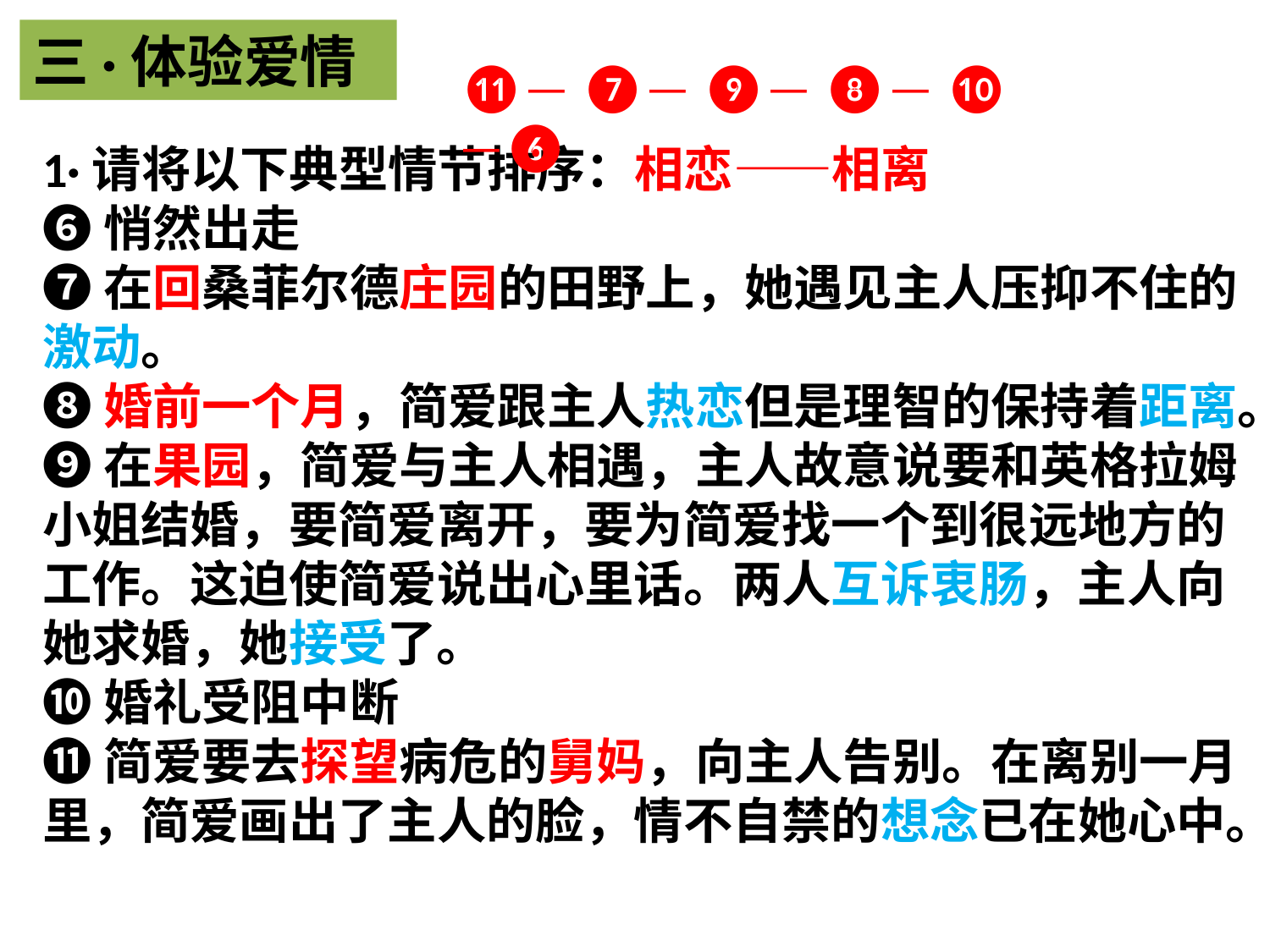

三·体验爱情
⓫— ❼— ❾— ❽— ❿ —❻
1·请将以下典型情节排序：相恋——相离
❻悄然出走
❼在回桑菲尔德庄园的田野上，她遇见主人压抑不住的激动。
❽婚前一个月，简爱跟主人热恋但是理智的保持着距离。
❾在果园，简爱与主人相遇，主人故意说要和英格拉姆小姐结婚，要简爱离开，要为简爱找一个到很远地方的工作。这迫使简爱说出心里话。两人互诉衷肠，主人向她求婚，她接受了。
❿婚礼受阻中断
⓫简爱要去探望病危的舅妈，向主人告别。在离别一月里，简爱画出了主人的脸，情不自禁的想念已在她心中。